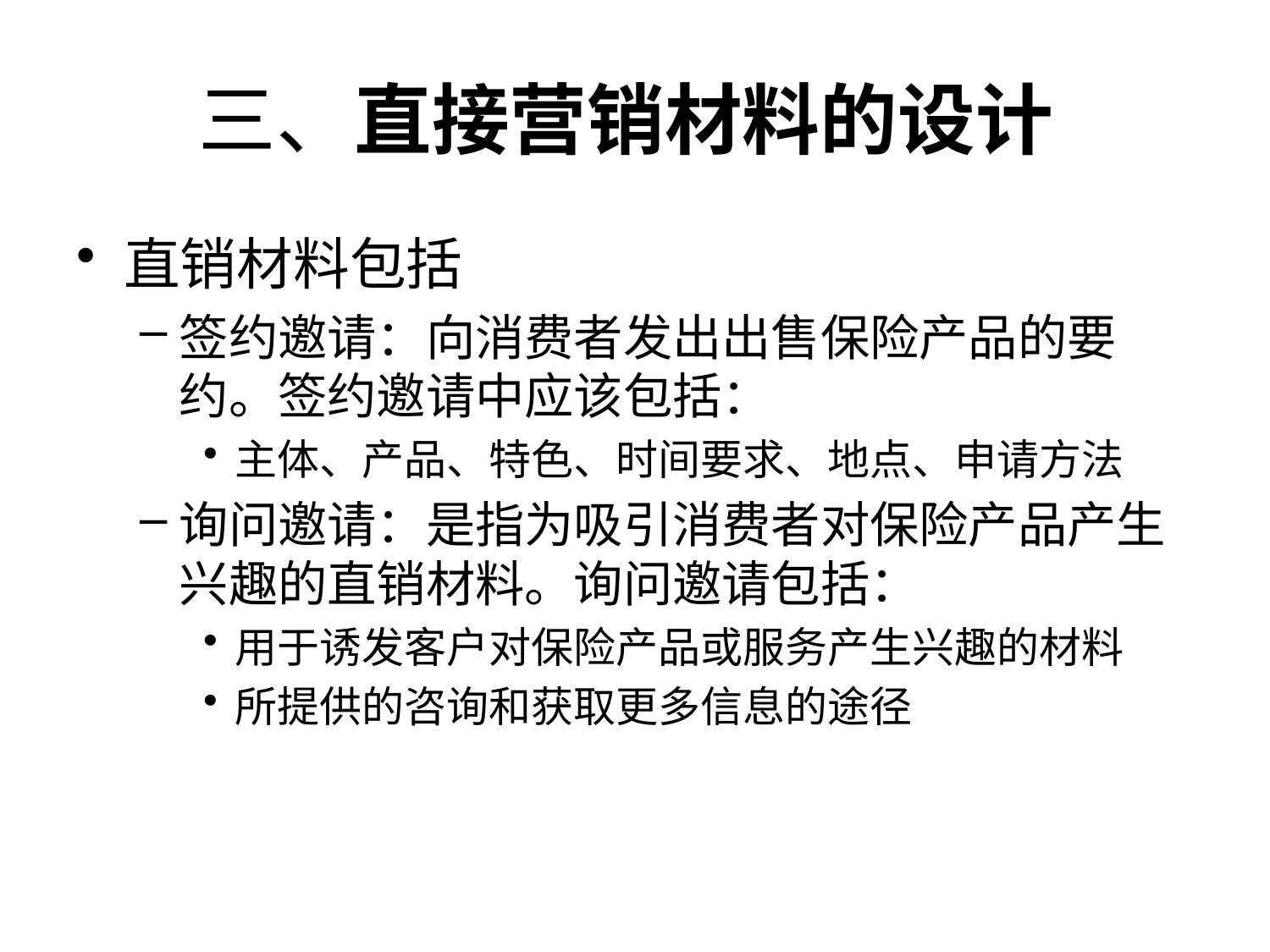

# 三、直接营销材料的设计
直销材料包括
签约邀请：向消费者发出出售保险产品的要约。签约邀请中应该包括：
主体、产品、特色、时间要求、地点、申请方法
询问邀请：是指为吸引消费者对保险产品产生兴趣的直销材料。询问邀请包括：
用于诱发客户对保险产品或服务产生兴趣的材料
所提供的咨询和获取更多信息的途径